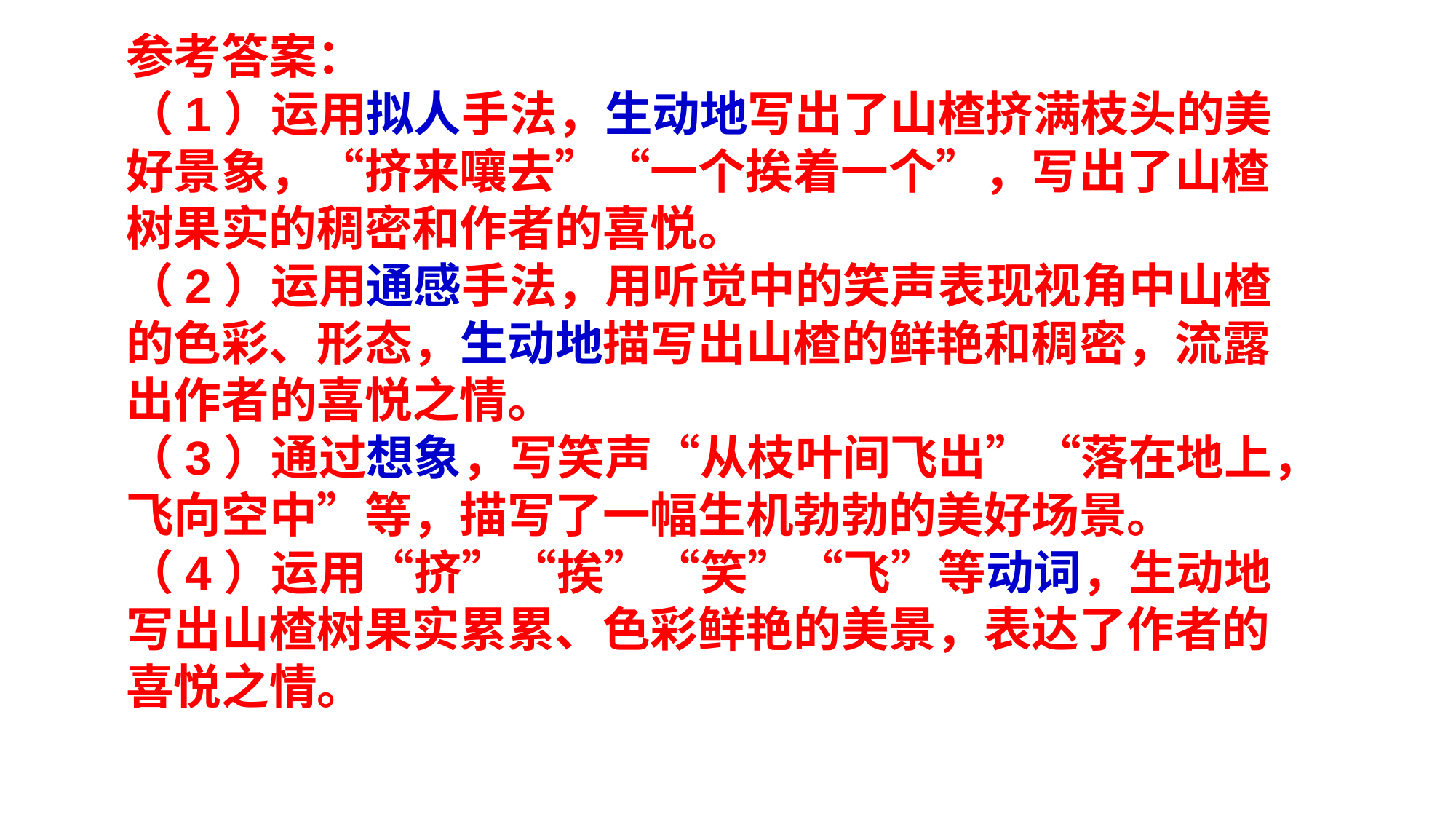

参考答案：
（1）运用拟人手法，生动地写出了山楂挤满枝头的美好景象，“挤来嚷去”“一个挨着一个”，写出了山楂树果实的稠密和作者的喜悦。
（2）运用通感手法，用听觉中的笑声表现视角中山楂的色彩、形态，生动地描写出山楂的鲜艳和稠密，流露出作者的喜悦之情。
（3）通过想象，写笑声“从枝叶间飞出”“落在地上，飞向空中”等，描写了一幅生机勃勃的美好场景。
（4）运用“挤”“挨”“笑”“飞”等动词，生动地写出山楂树果实累累、色彩鲜艳的美景，表达了作者的喜悦之情。